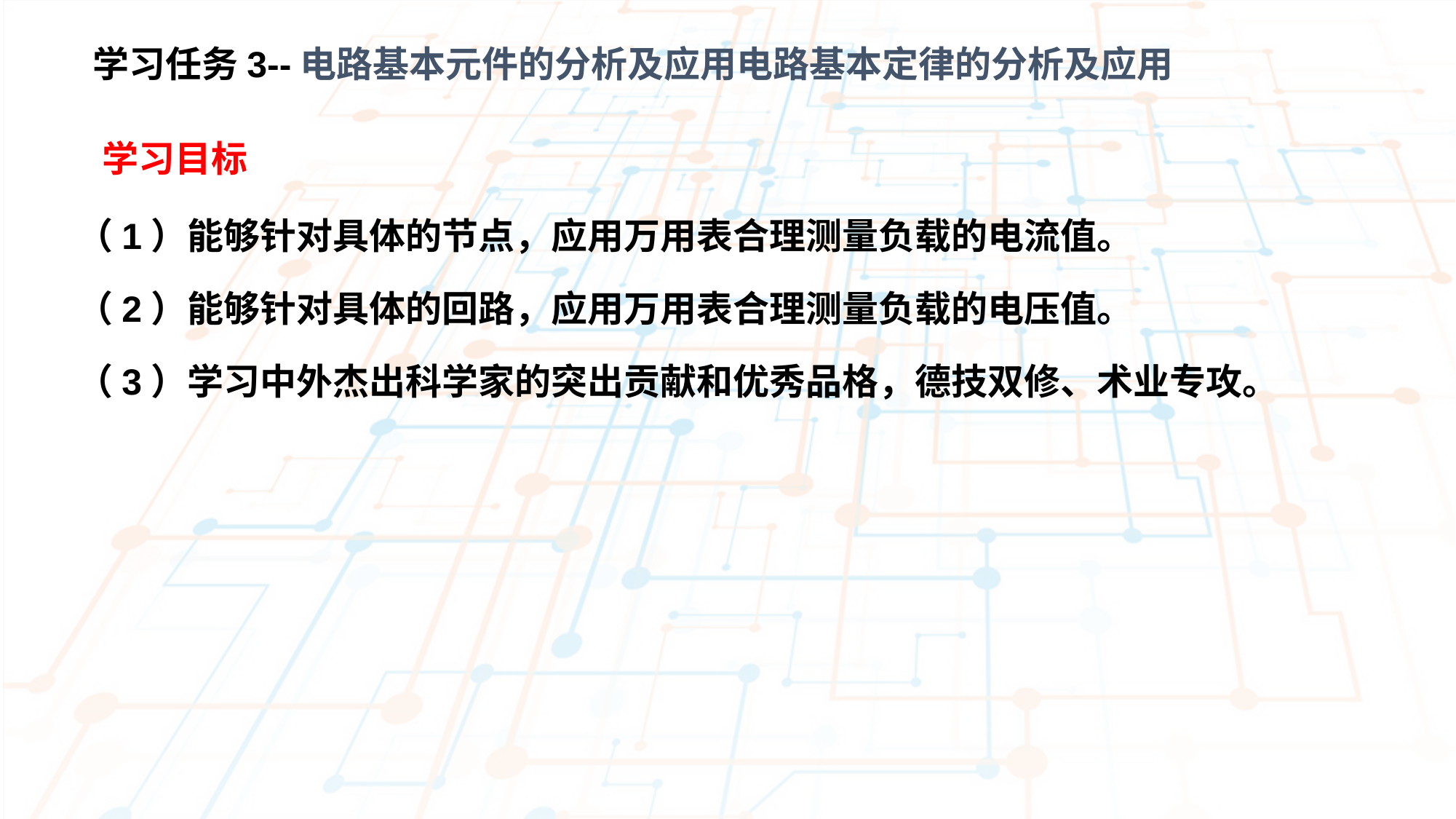

学习任务3--电路基本元件的分析及应用电路基本定律的分析及应用
 学习目标

（1）能够针对具体的节点，应用万用表合理测量负载的电流值。
（2）能够针对具体的回路，应用万用表合理测量负载的电压值。
（3）学习中外杰出科学家的突出贡献和优秀品格，德技双修、术业专攻。